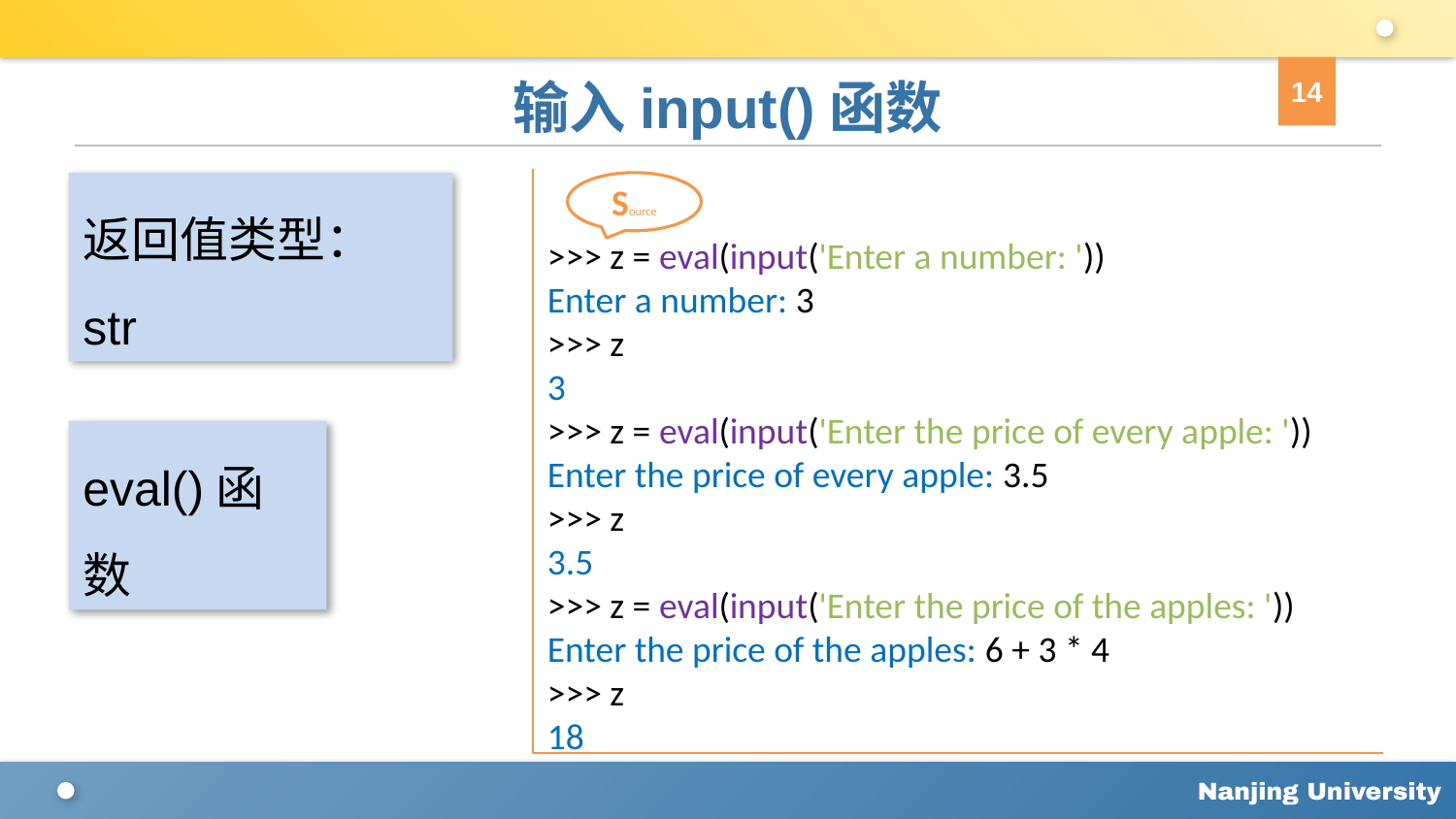

14
# 输入input()函数

>>> z = eval(input('Enter a number: '))
Enter a number: 3
>>> z
3
>>> z = eval(input('Enter the price of every apple: '))
Enter the price of every apple: 3.5
>>> z
3.5
>>> z = eval(input('Enter the price of the apples: '))
Enter the price of the apples: 6 + 3 * 4
>>> z
18
Source
返回值类型：str
eval()函数